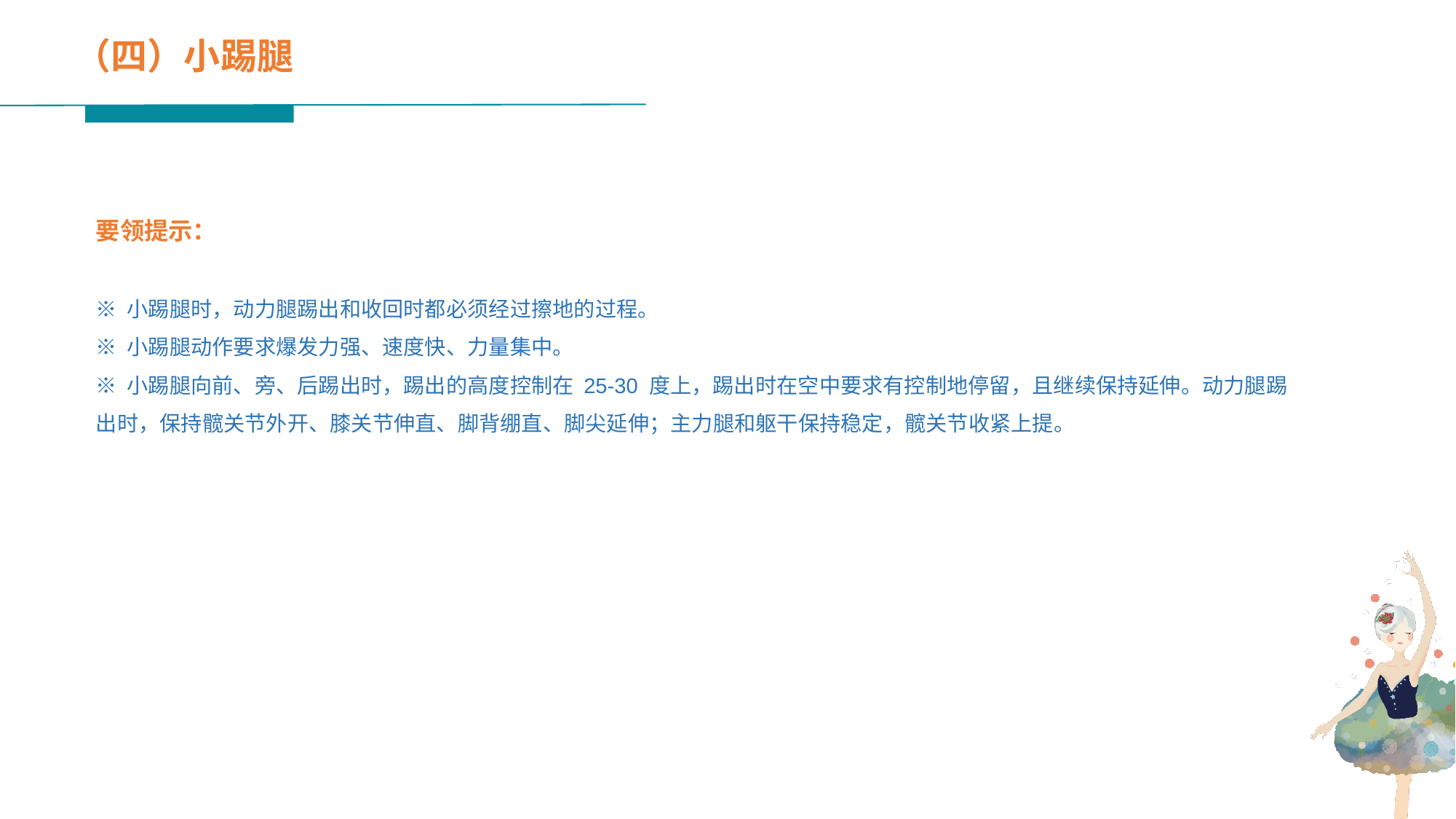

（四）小踢腿

要领提示：

※ 小踢腿时，动力腿踢出和收回时都必须经过擦地的过程。
※ 小踢腿动作要求爆发力强、速度快、力量集中。
※ 小踢腿向前、旁、后踢出时，踢出的高度控制在 25-30 度上，踢出时在空中要求有控制地停留，且继续保持延伸。动力腿踢出时，保持髋关节外开、膝关节伸直、脚背绷直、脚尖延伸；主力腿和躯干保持稳定，髋关节收紧上提。